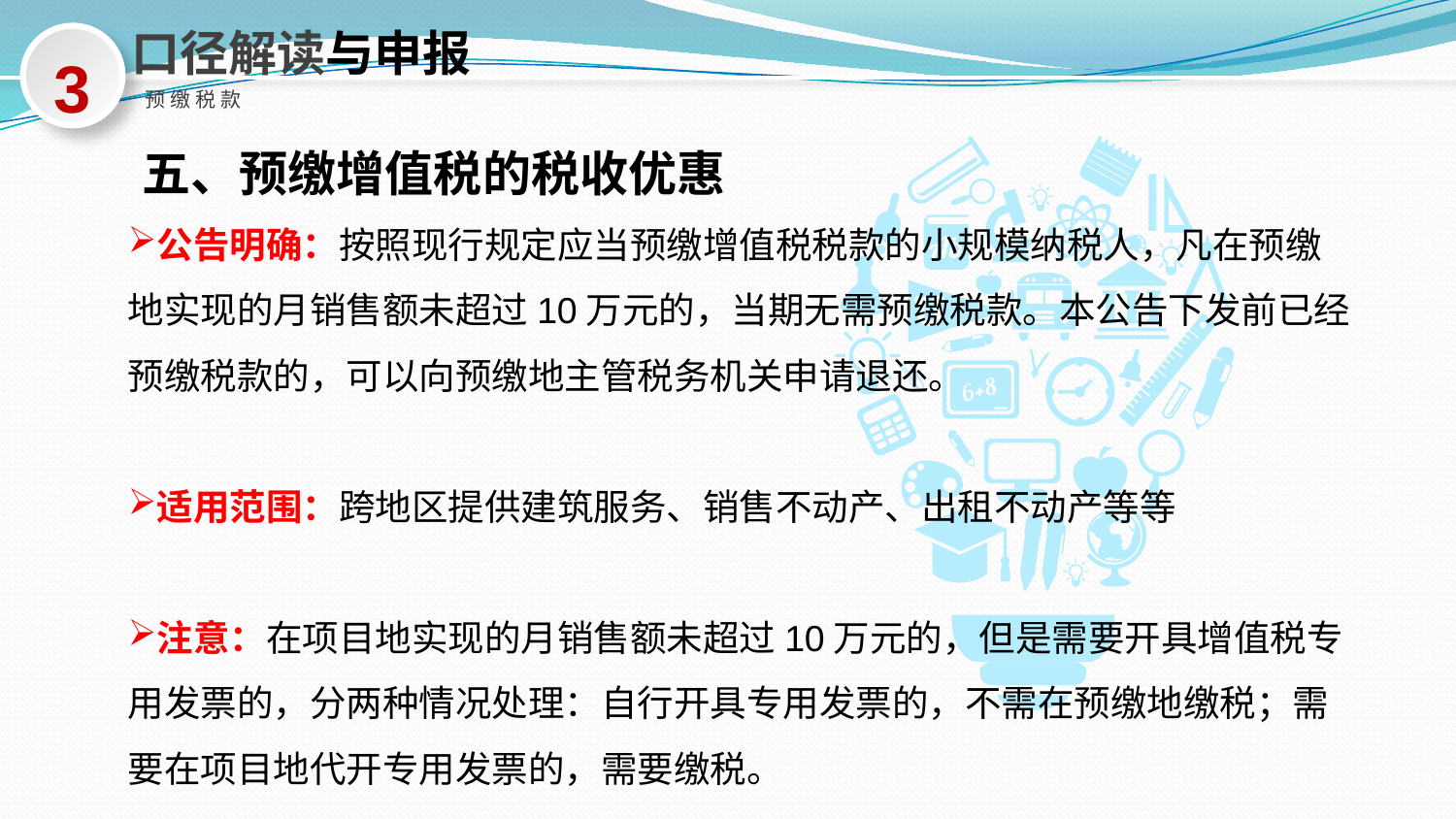

口径解读与申报

3
预缴税款

五、预缴增值税的税收优惠

公告明确：按照现行规定应当预缴增值税税款的小规模纳税人，凡在预缴地实现的月销售额未超过10万元的，当期无需预缴税款。本公告下发前已经预缴税款的，可以向预缴地主管税务机关申请退还。

适用范围：跨地区提供建筑服务、销售不动产、出租不动产等等

注意：在项目地实现的月销售额未超过10万元的，但是需要开具增值税专用发票的，分两种情况处理：自行开具专用发票的，不需在预缴地缴税；需要在项目地代开专用发票的，需要缴税。